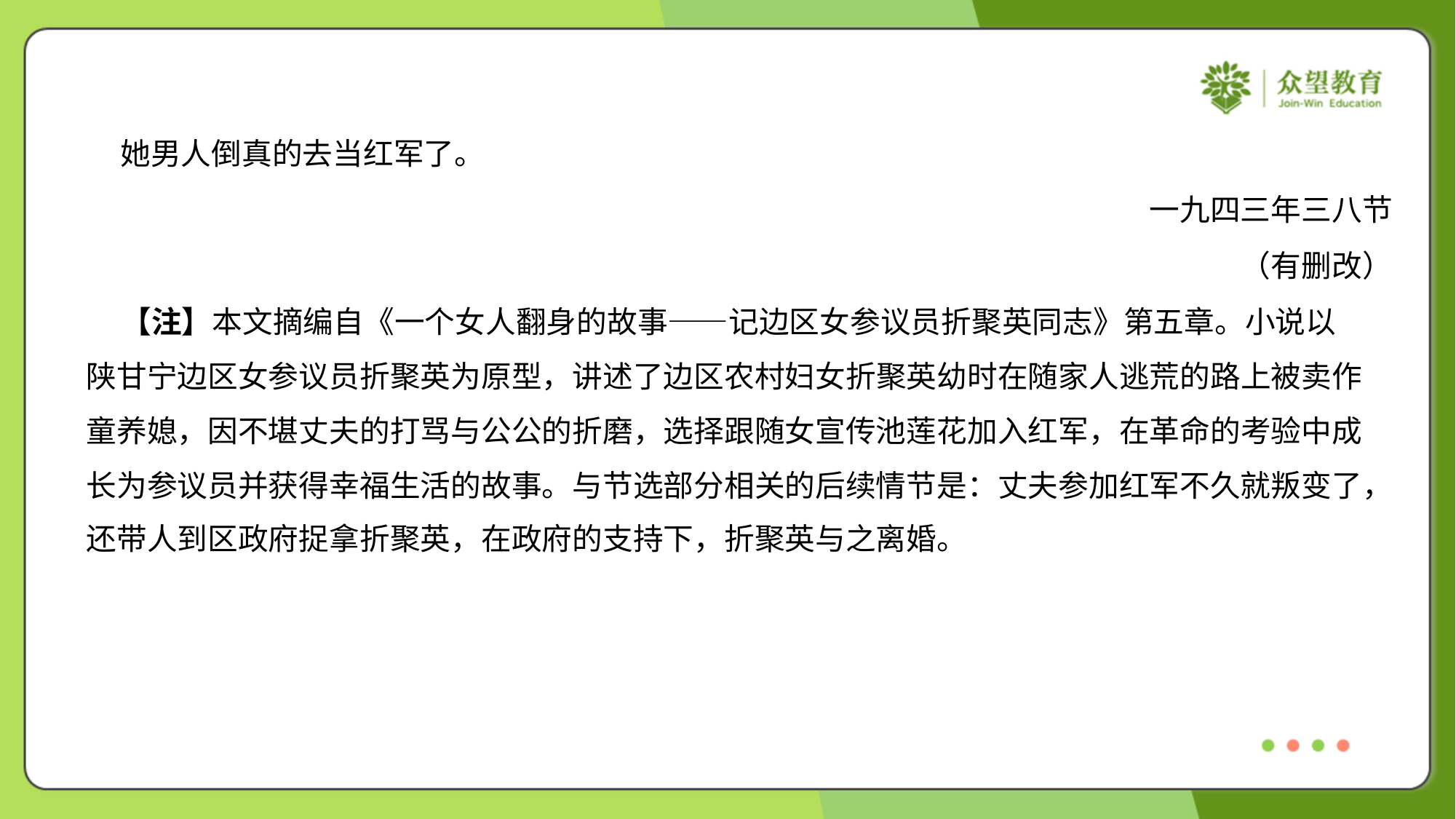

她男人倒真的去当红军了。
一九四三年三八节
（有删改）
    【注】本文摘编自《一个女人翻身的故事——记边区女参议员折聚英同志》第五章。小说以
陕甘宁边区女参议员折聚英为原型，讲述了边区农村妇女折聚英幼时在随家人逃荒的路上被卖作
童养媳，因不堪丈夫的打骂与公公的折磨，选择跟随女宣传池莲花加入红军，在革命的考验中成
长为参议员并获得幸福生活的故事。与节选部分相关的后续情节是：丈夫参加红军不久就叛变了，
还带人到区政府捉拿折聚英，在政府的支持下，折聚英与之离婚。